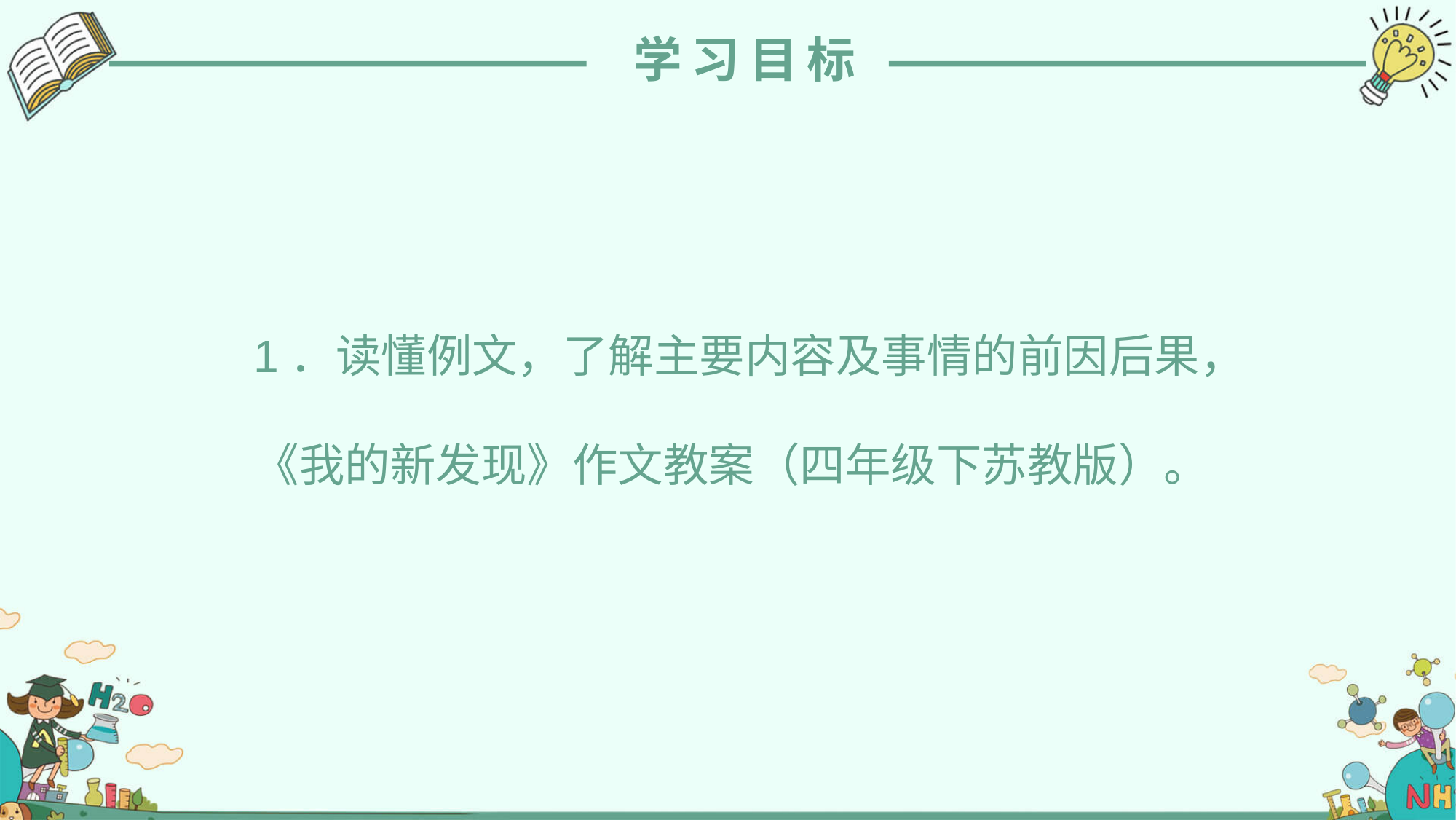

学习目标

1．读懂例文，了解主要内容及事情的前因后果，

《我的新发现》作文教案（四年级下苏教版）。